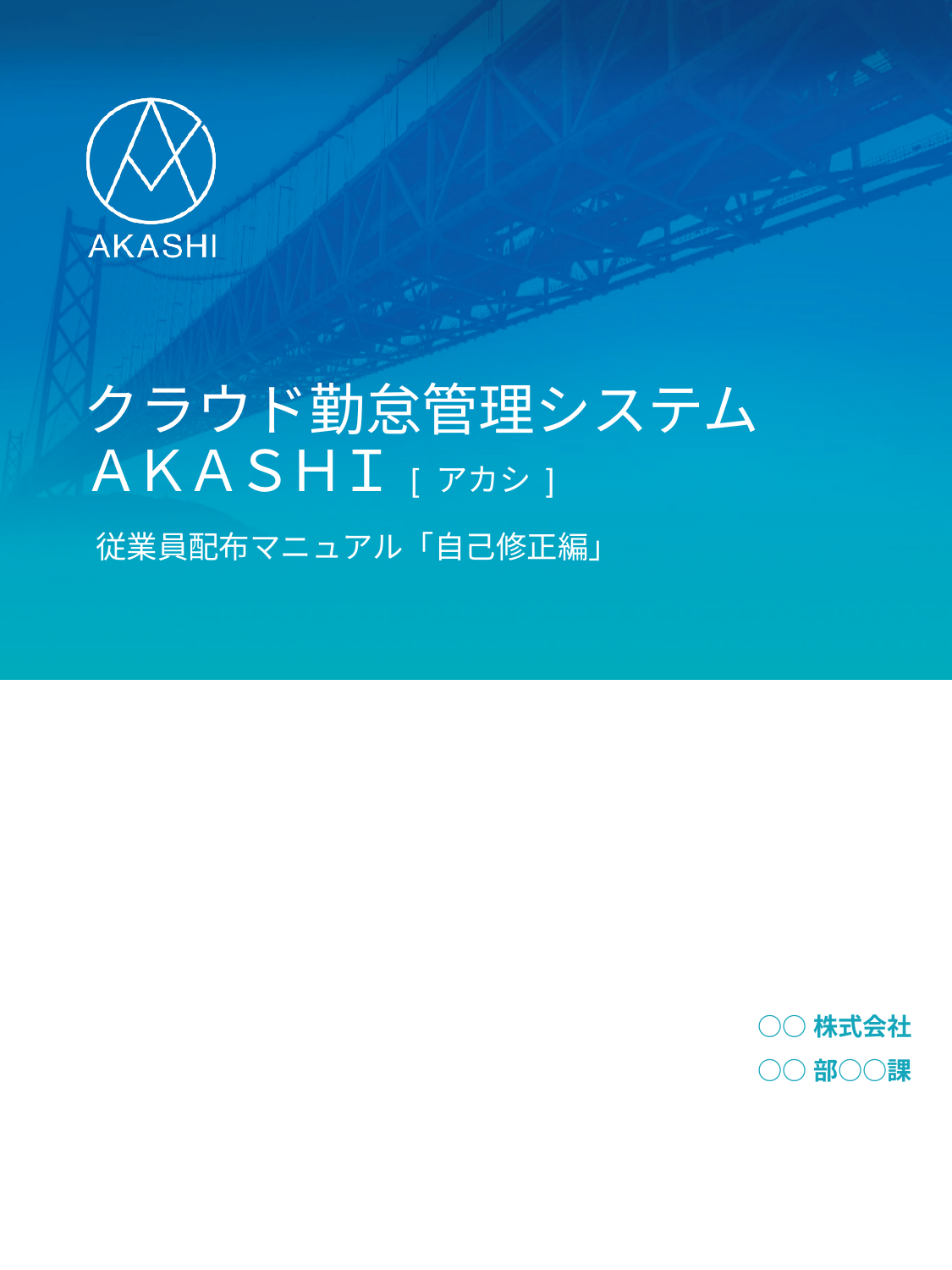

# クラウド勤怠管理システム ＡＫＡＳＨＩ [ アカシ ]
従業員配布マニュアル「自己修正編」

○○株式会社
○○部○○課